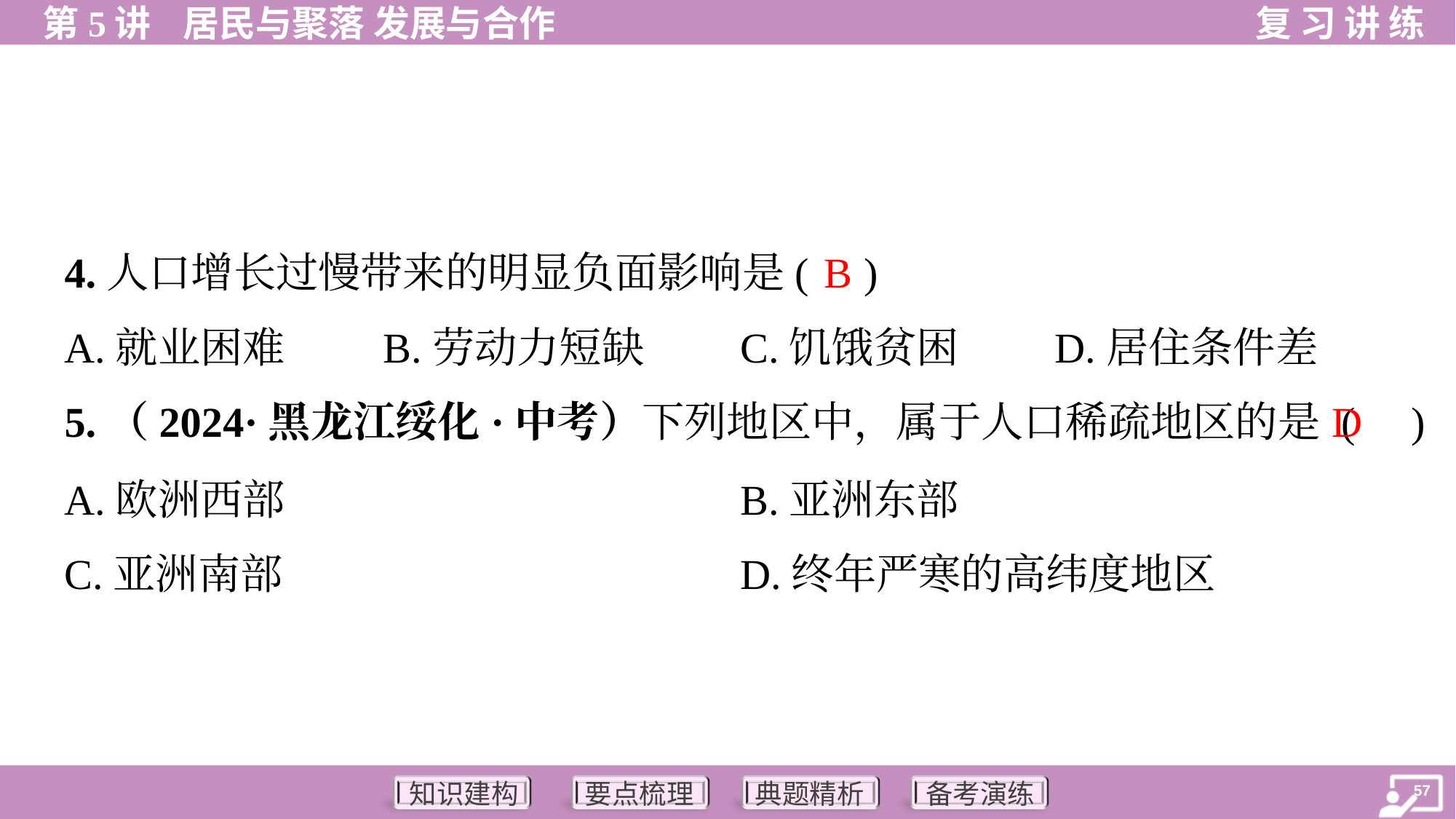

B
4.人口增长过慢带来的明显负面影响是(     )
A.就业困难	B.劳动力短缺	C.饥饿贫困	D.居住条件差
D
5.（2024·黑龙江绥化·中考）下列地区中，属于人口稀疏地区的是 (     )
A.欧洲西部	B.亚洲东部
C.亚洲南部	D.终年严寒的高纬度地区